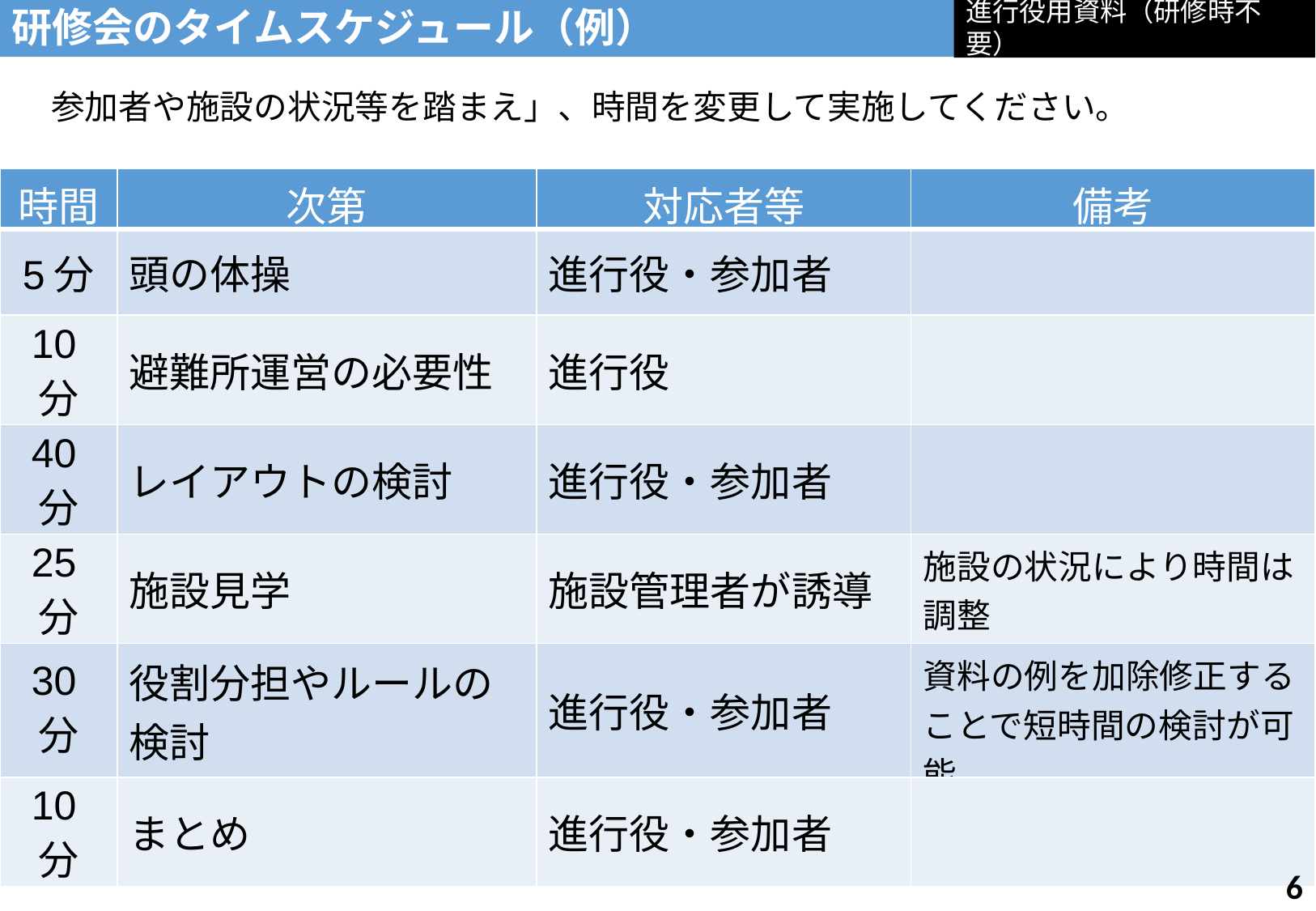

進行役用資料（研修時不要）
研修会のタイムスケジュール（例）
参加者や施設の状況等を踏まえ」、時間を変更して実施してください。
| 時間 | 次第 | 対応者等 | 備考 |
| --- | --- | --- | --- |
| 5分 | 頭の体操 | 進行役・参加者 |  |
| 10分 | 避難所運営の必要性 | 進行役 |  |
| 40分 | レイアウトの検討 | 進行役・参加者 |  |
| 25分 | 施設見学 | 施設管理者が誘導 | 施設の状況により時間は調整 |
| 30分 | 役割分担やルールの検討 | 進行役・参加者 | 資料の例を加除修正することで短時間の検討が可能 |
| 10分 | まとめ | 進行役・参加者 |  |
6